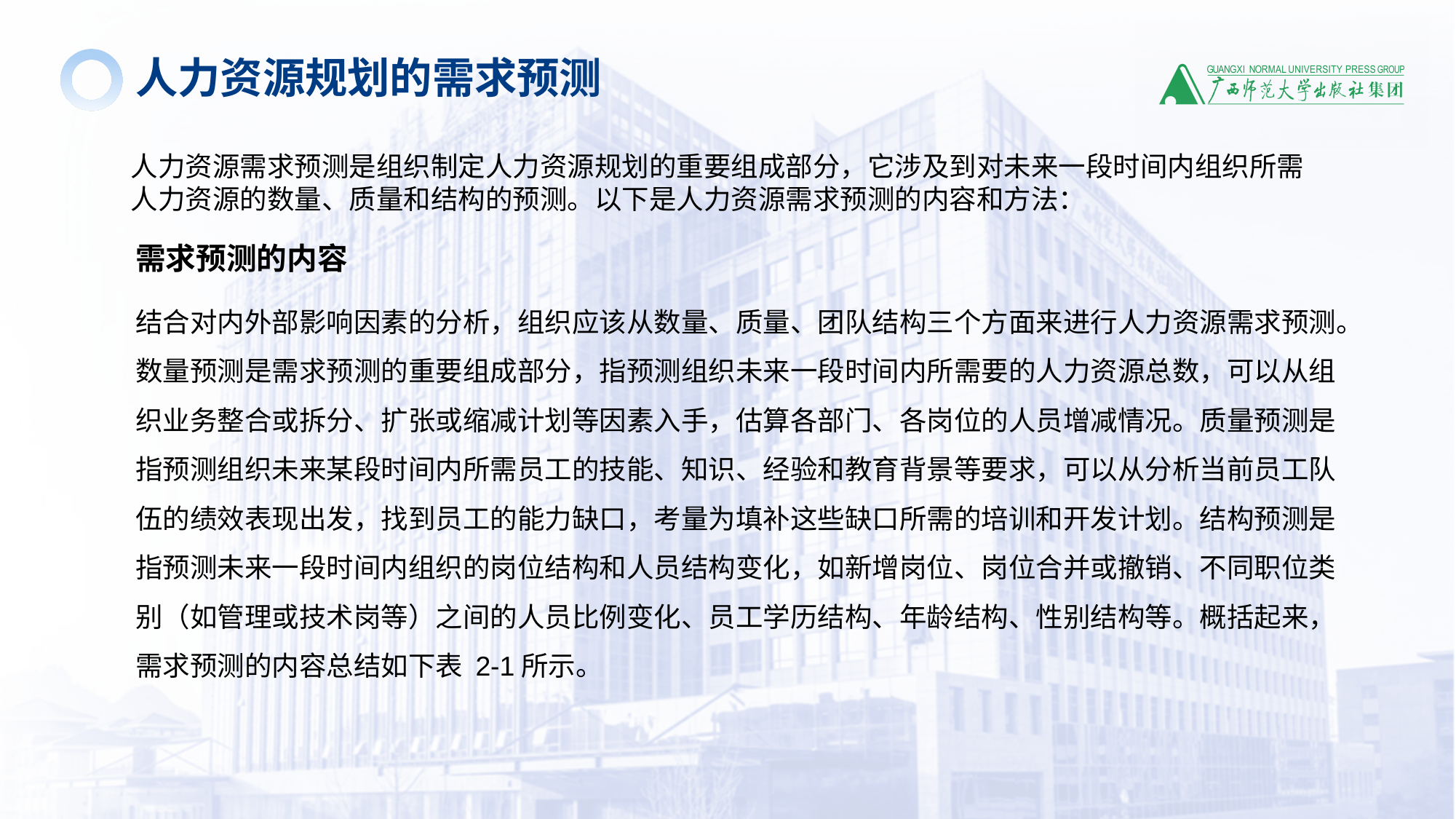

人力资源规划的需求预测

人力资源需求预测是组织制定人力资源规划的重要组成部分，它涉及到对未来一段时间内组织所需人力资源的数量、质量和结构的预测。以下是人力资源需求预测的内容和方法：
需求预测的内容
结合对内外部影响因素的分析，组织应该从数量、质量、团队结构三个方面来进行人力资源需求预测。数量预测是需求预测的重要组成部分，指预测组织未来一段时间内所需要的人力资源总数，可以从组织业务整合或拆分、扩张或缩减计划等因素入手，估算各部门、各岗位的人员增减情况。质量预测是指预测组织未来某段时间内所需员工的技能、知识、经验和教育背景等要求，可以从分析当前员工队伍的绩效表现出发，找到员工的能力缺口，考量为填补这些缺口所需的培训和开发计划。结构预测是指预测未来一段时间内组织的岗位结构和人员结构变化，如新增岗位、岗位合并或撤销、不同职位类别（如管理或技术岗等）之间的人员比例变化、员工学历结构、年龄结构、性别结构等。概括起来，需求预测的内容总结如下表 2-1所示。